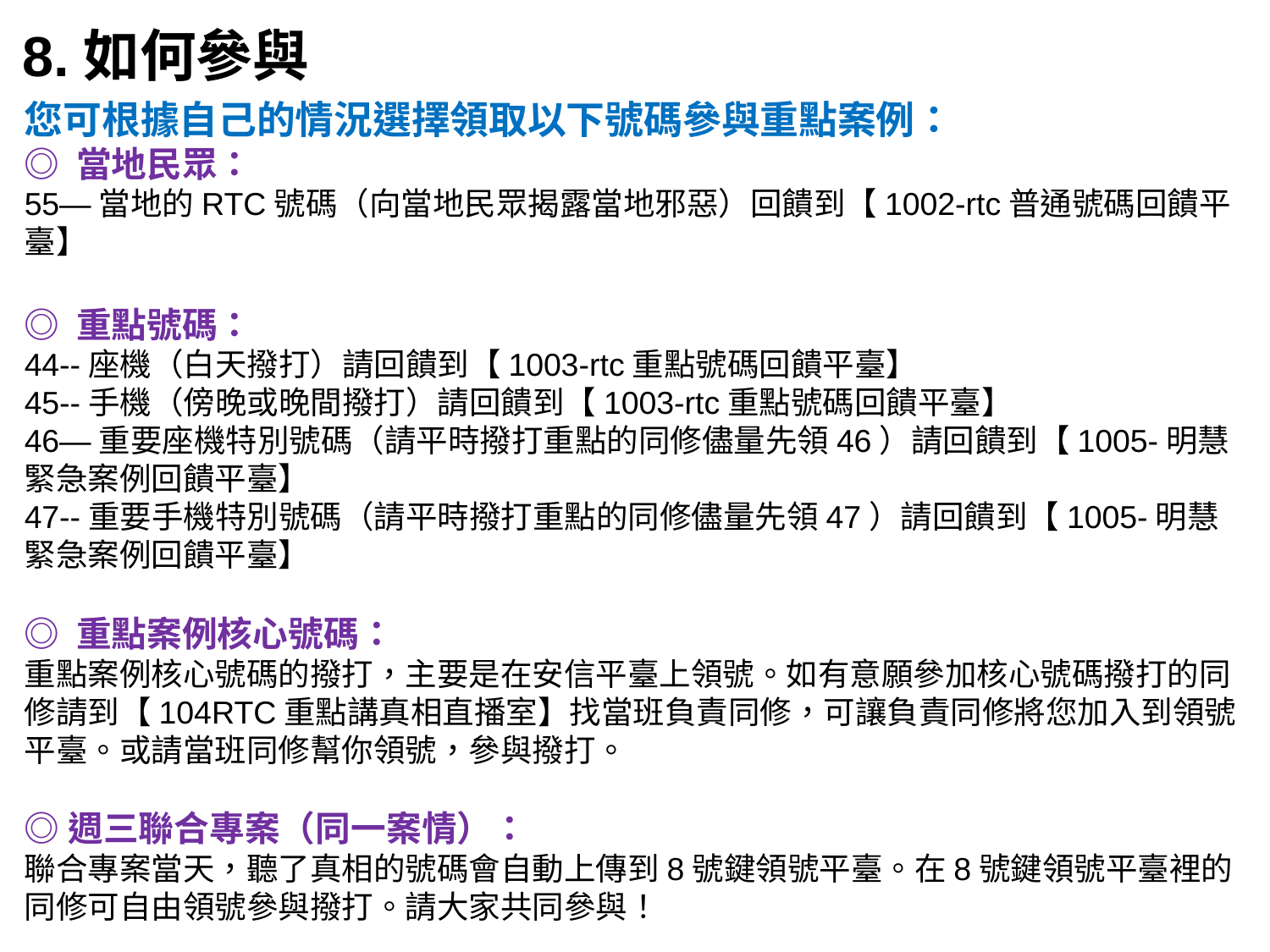

8.如何參與
您可根據自己的情況選擇領取以下號碼參與重點案例：
◎ 當地民眾：
55—當地的RTC號碼（向當地民眾揭露當地邪惡）回饋到【1002-rtc普通號碼回饋平臺】
◎ 重點號碼：
44--座機（白天撥打）請回饋到【1003-rtc重點號碼回饋平臺】
45--手機（傍晚或晚間撥打）請回饋到【1003-rtc重點號碼回饋平臺】
46—重要座機特別號碼（請平時撥打重點的同修儘量先領46）請回饋到【1005-明慧緊急案例回饋平臺】
47--重要手機特別號碼（請平時撥打重點的同修儘量先領47）請回饋到【1005-明慧緊急案例回饋平臺】

◎ 重點案例核心號碼：
重點案例核心號碼的撥打，主要是在安信平臺上領號。如有意願參加核心號碼撥打的同修請到【104RTC重點講真相直播室】找當班負責同修，可讓負責同修將您加入到領號平臺。或請當班同修幫你領號，參與撥打。

◎週三聯合專案（同一案情）：
聯合專案當天，聽了真相的號碼會自動上傳到8號鍵領號平臺。在8號鍵領號平臺裡的同修可自由領號參與撥打。請大家共同參與！